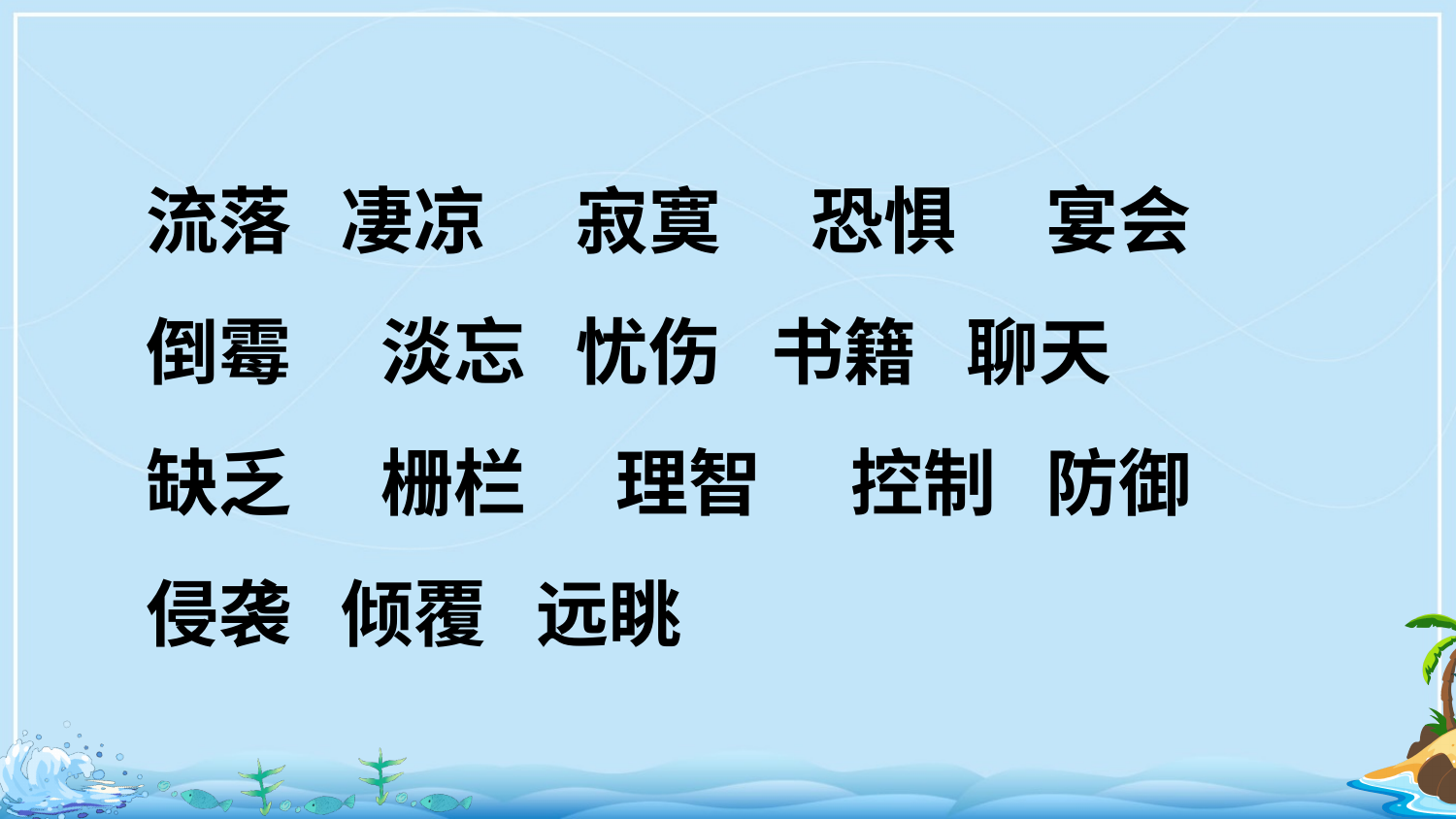

流落   凄凉 　寂寞 　恐惧 　宴会 　倒霉 　淡忘   忧伤   书籍   聊天
缺乏 　栅栏 　理智 　控制   防御
侵袭   倾覆   远眺